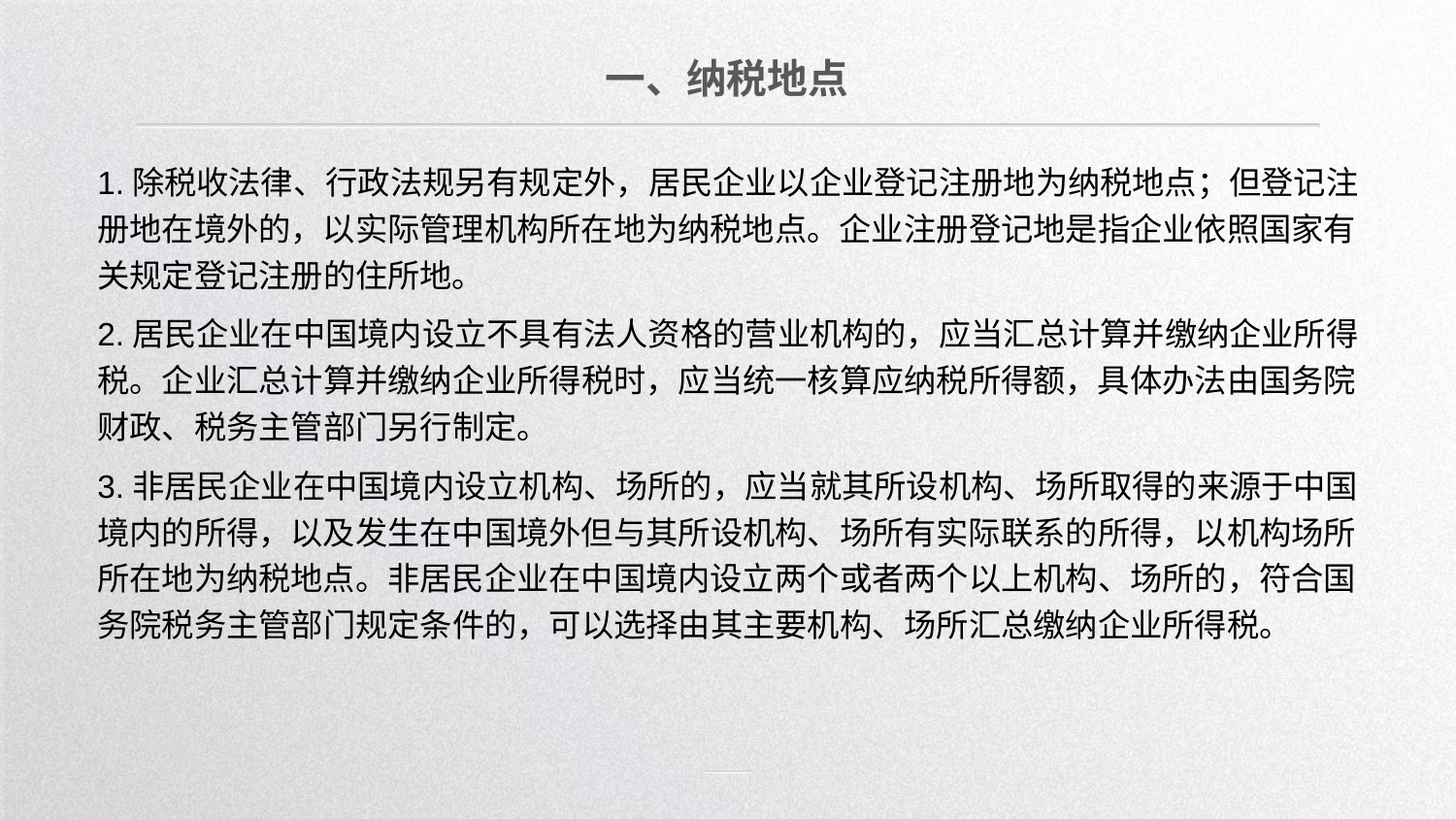

一、纳税地点
1.除税收法律、行政法规另有规定外，居民企业以企业登记注册地为纳税地点；但登记注册地在境外的，以实际管理机构所在地为纳税地点。企业注册登记地是指企业依照国家有关规定登记注册的住所地。
2.居民企业在中国境内设立不具有法人资格的营业机构的，应当汇总计算并缴纳企业所得税。企业汇总计算并缴纳企业所得税时，应当统一核算应纳税所得额，具体办法由国务院财政、税务主管部门另行制定。
3.非居民企业在中国境内设立机构、场所的，应当就其所设机构、场所取得的来源于中国境内的所得，以及发生在中国境外但与其所设机构、场所有实际联系的所得，以机构场所所在地为纳税地点。非居民企业在中国境内设立两个或者两个以上机构、场所的，符合国务院税务主管部门规定条件的，可以选择由其主要机构、场所汇总缴纳企业所得税。